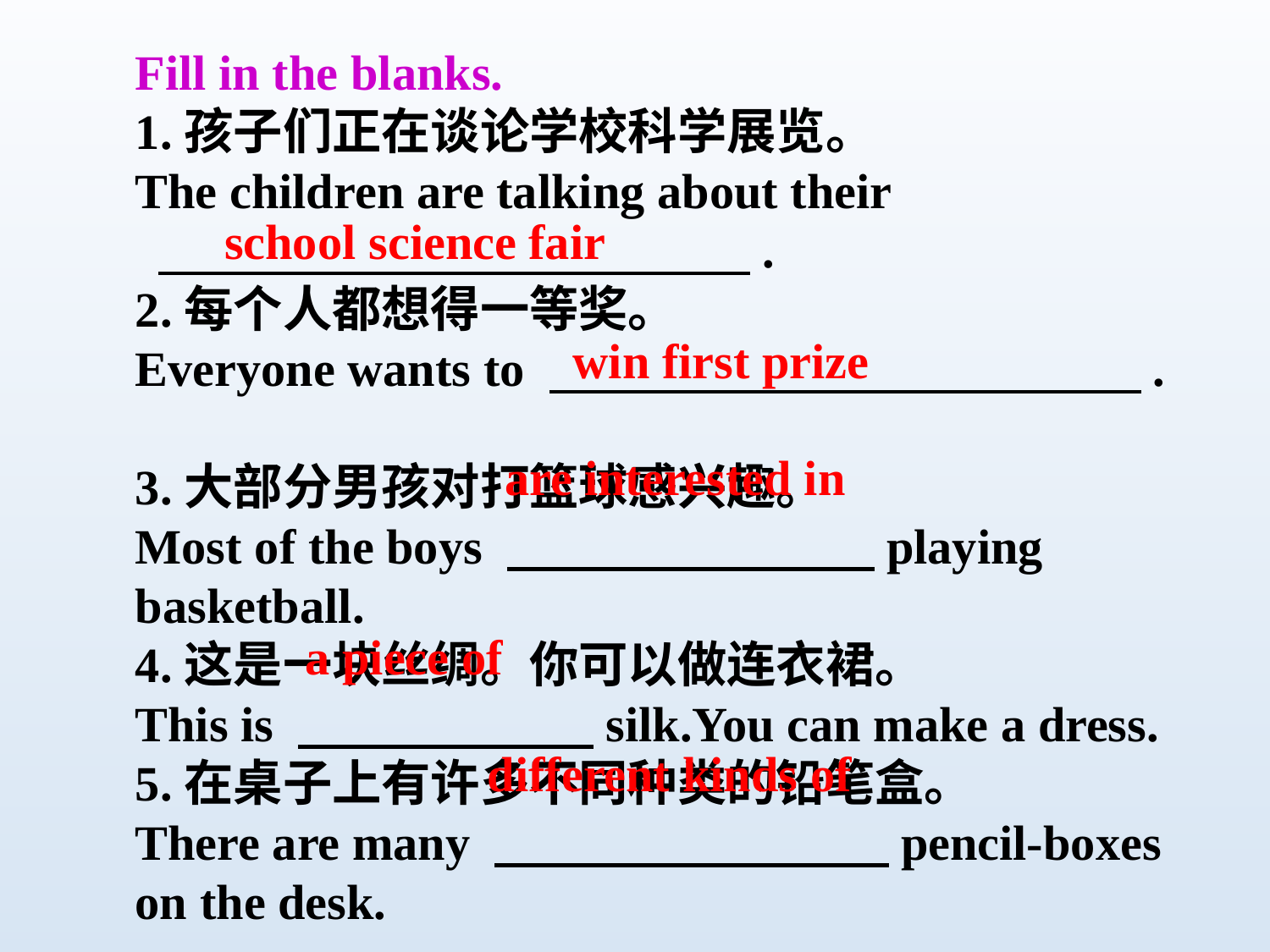

Fill in the blanks.
1.孩子们正在谈论学校科学展览。
The children are talking about their
 　　　　　　　　　　　　.
2.每个人都想得一等奖。
Everyone wants to 　　　　　　　　　　　　.
3.大部分男孩对打篮球感兴趣。
Most of the boys 　　　　　　　  playing basketball.
4.这是一块丝绸。你可以做连衣裙。
This is 　　　　　　silk.You can make a dress.
5.在桌子上有许多不同种类的铅笔盒。
There are many 　　　　　　　　pencil-boxes on the desk.

school science fair
win first prize
are interested in
a piece of
different kinds of